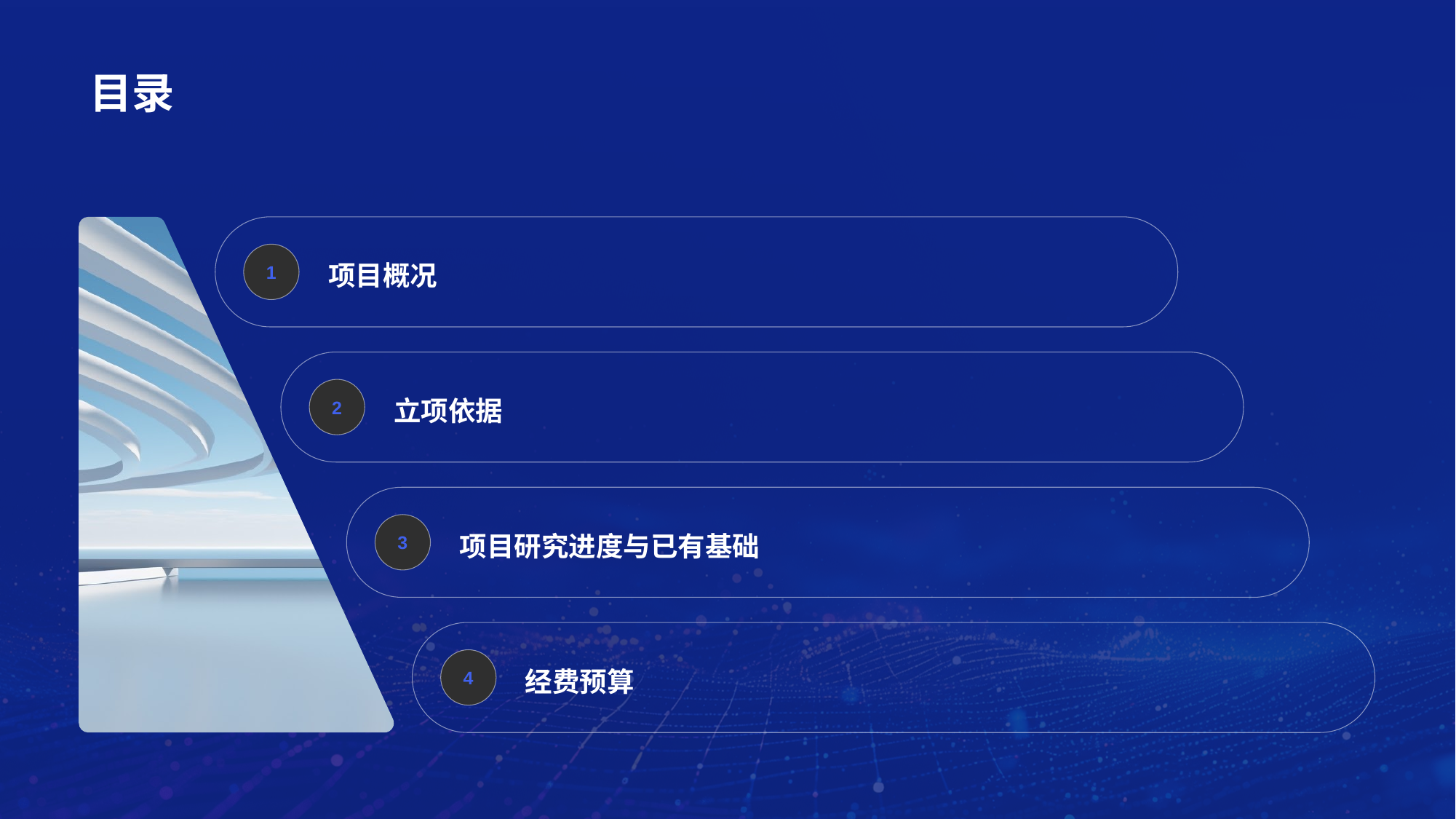

# 目录

项目概况

1

立项依据

2

项目研究进度与已有基础

3

经费预算

4